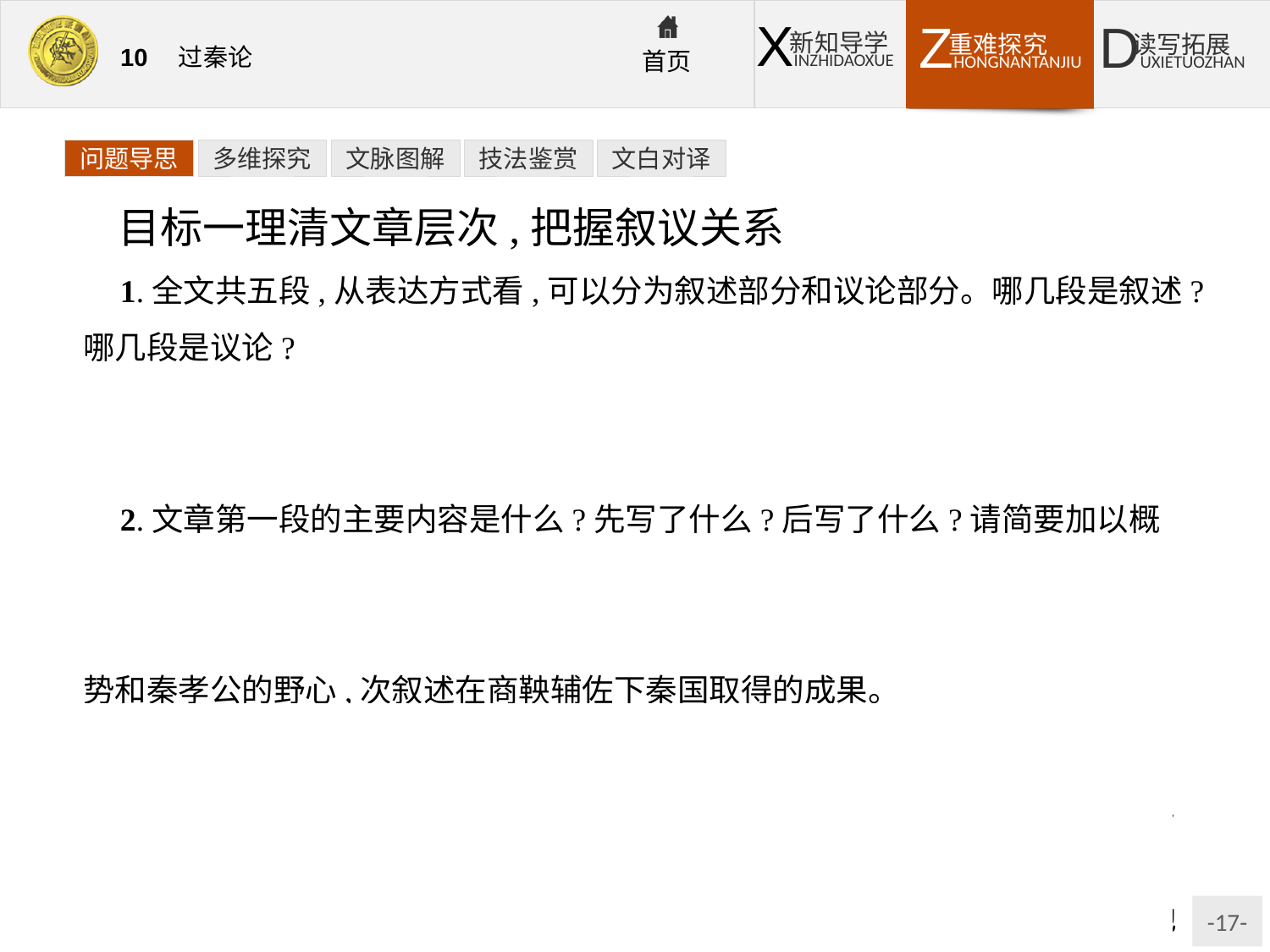

问题导思
多维探究
文脉图解
技法鉴赏
文白对译
目标一理清文章层次,把握叙议关系
1.全文共五段,从表达方式看,可以分为叙述部分和议论部分。哪几段是叙述?哪几段是议论?
提示:前四段叙述,写秦王朝的兴亡过程,前三段写兴,第四段写亡;最后一段是议论,指出秦王朝迅速灭亡的原因。
2.文章第一段的主要内容是什么?先写了什么?后写了什么?请简要加以概括。
提示:第一段主要写秦的强大是从秦孝公开始的。文章先叙述秦国的地理优势和秦孝公的野心,次叙述在商鞅辅佐下秦国取得的成果。
3.九国的强大是从哪些地方表现出来的?这些内容在文中起到了什么作用?
提示:首先是诸侯们买通天下之士,采用了合纵策略缔结了盟约;其次是文臣武将,人才济济,各有所长;最后是九国之师强大。而结果是“从散约败,争割地而赂秦”“伏尸百万,流血漂橹”。以九国的强大反衬出秦国的强大,间接地为中心论点的提出做准备。